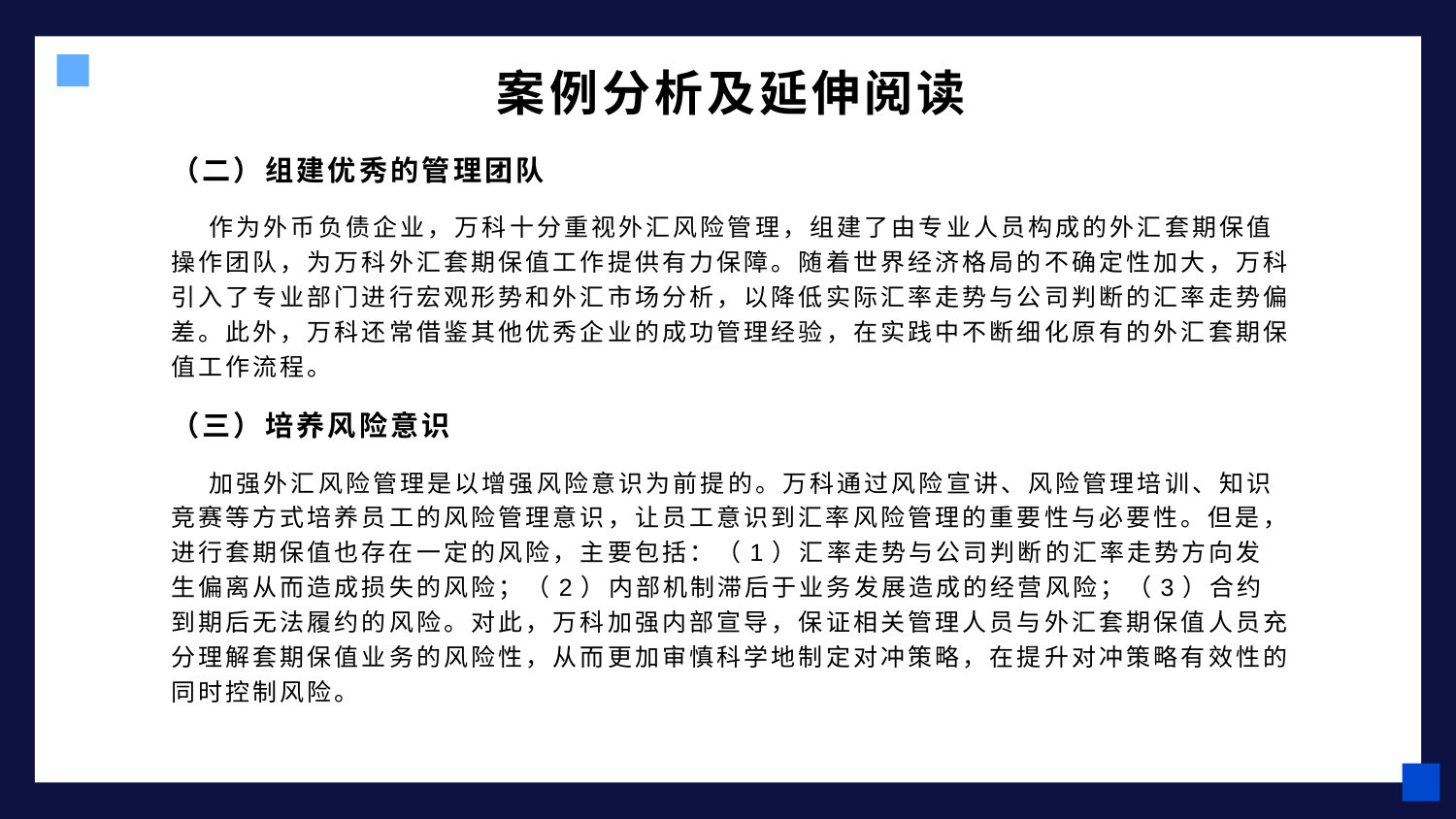

# 案例分析及延伸阅读
（二）组建优秀的管理团队
作为外币负债企业，万科十分重视外汇风险管理，组建了由专业人员构成的外汇套期保值操作团队，为万科外汇套期保值工作提供有力保障。随着世界经济格局的不确定性加大，万科引入了专业部门进行宏观形势和外汇市场分析，以降低实际汇率走势与公司判断的汇率走势偏差。此外，万科还常借鉴其他优秀企业的成功管理经验，在实践中不断细化原有的外汇套期保值工作流程。
（三）培养风险意识
加强外汇风险管理是以增强风险意识为前提的。万科通过风险宣讲、风险管理培训、知识竞赛等方式培养员工的风险管理意识，让员工意识到汇率风险管理的重要性与必要性。但是，进行套期保值也存在一定的风险，主要包括：（1）汇率走势与公司判断的汇率走势方向发生偏离从而造成损失的风险；（2）内部机制滞后于业务发展造成的经营风险；（3）合约到期后无法履约的风险。对此，万科加强内部宣导，保证相关管理人员与外汇套期保值人员充分理解套期保值业务的风险性，从而更加审慎科学地制定对冲策略，在提升对冲策略有效性的同时控制风险。